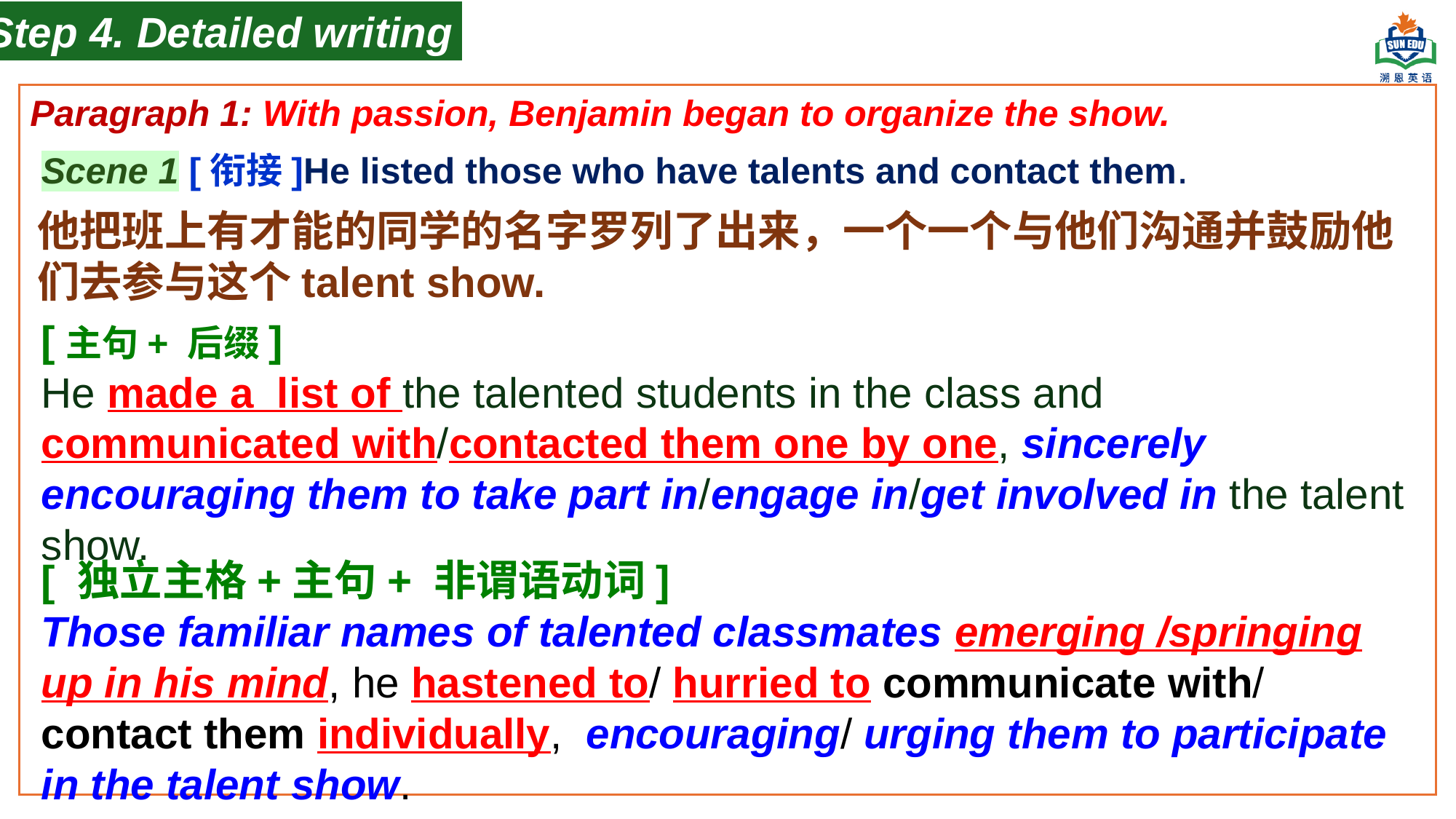

Step 4. Detailed writing
Paragraph 1: With passion, Benjamin began to organize the show.

Scene 1 [衔接]He listed those who have talents and contact them.
他把班上有才能的同学的名字罗列了出来，一个一个与他们沟通并鼓励他们去参与这个talent show.
[主句+ 后缀]
He made a  list of the talented students in the class and communicated with/contacted them one by one, sincerely encouraging them to take part in/engage in/get involved in the talent show.
[ 独立主格+主句+ 非谓语动词]
Those familiar names of talented classmates emerging /springing up in his mind, he hastened to/ hurried to communicate with/ contact them individually,  encouraging/ urging them to participate in the talent show.